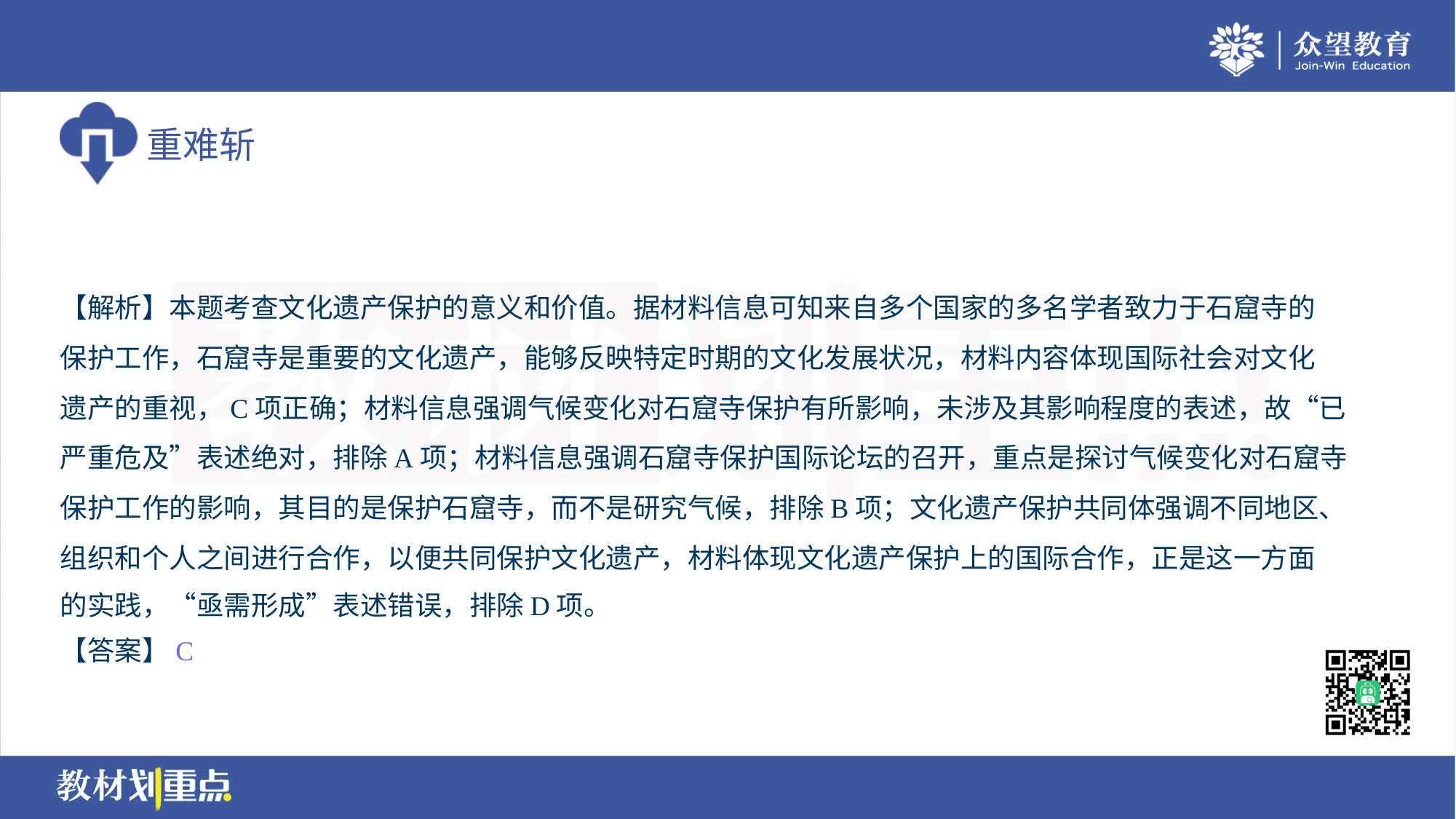

【解析】本题考查文化遗产保护的意义和价值。据材料信息可知来自多个国家的多名学者致力于石窟寺的
保护工作，石窟寺是重要的文化遗产，能够反映特定时期的文化发展状况，材料内容体现国际社会对文化
遗产的重视，C项正确；材料信息强调气候变化对石窟寺保护有所影响，未涉及其影响程度的表述，故“已
严重危及”表述绝对，排除A项；材料信息强调石窟寺保护国际论坛的召开，重点是探讨气候变化对石窟寺
保护工作的影响，其目的是保护石窟寺，而不是研究气候，排除B项；文化遗产保护共同体强调不同地区、
组织和个人之间进行合作，以便共同保护文化遗产，材料体现文化遗产保护上的国际合作，正是这一方面
的实践，“亟需形成”表述错误，排除D项。
【答案】C